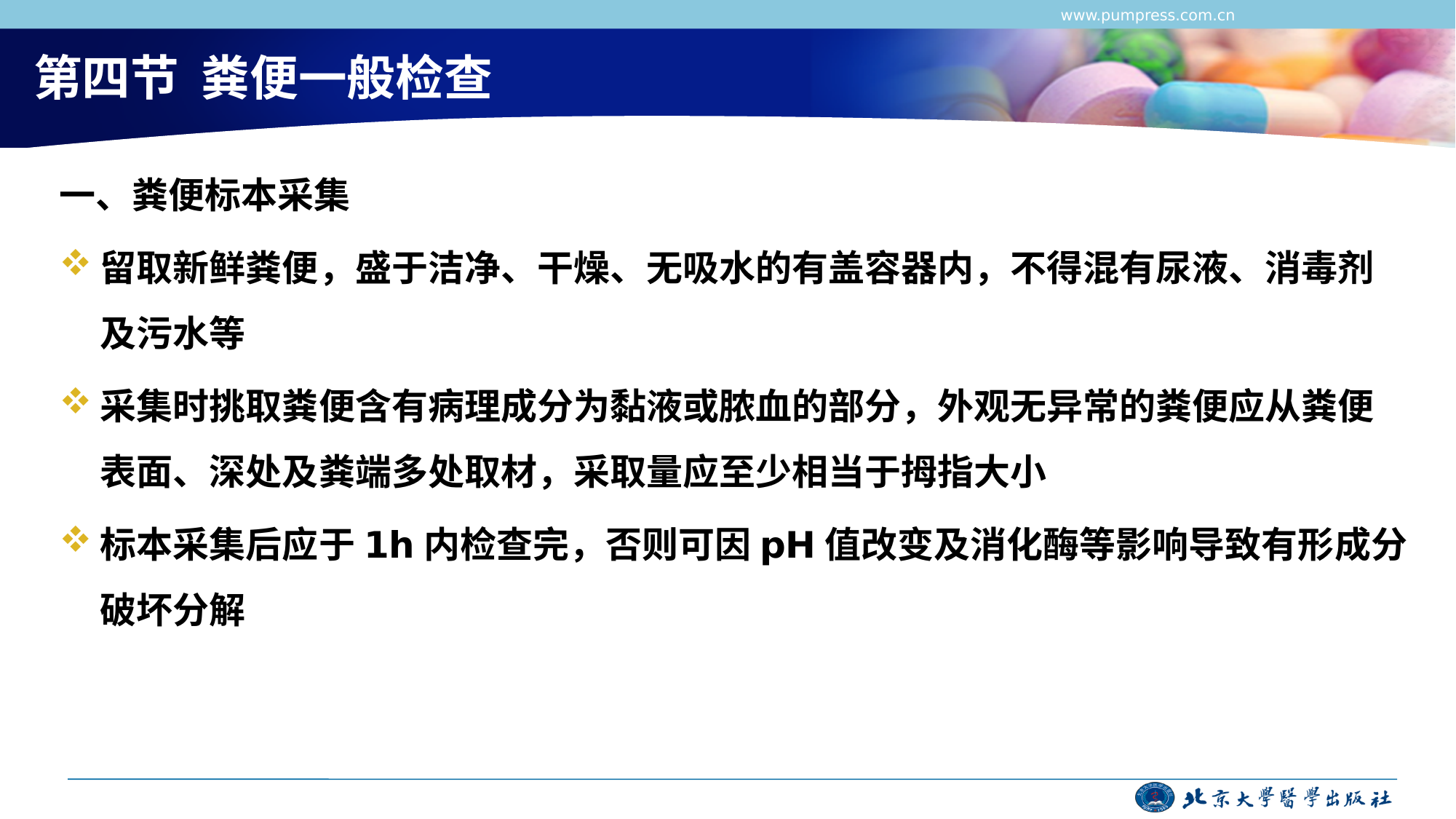

第四节  粪便一般检查
一、粪便标本采集
留取新鲜粪便，盛于洁净、干燥、无吸水的有盖容器内，不得混有尿液、消毒剂及污水等
采集时挑取粪便含有病理成分为黏液或脓血的部分，外观无异常的粪便应从粪便表面、深处及粪端多处取材，采取量应至少相当于拇指大小
标本采集后应于1h内检查完，否则可因pH值改变及消化酶等影响导致有形成分破坏分解
www.pumpress.com.cn